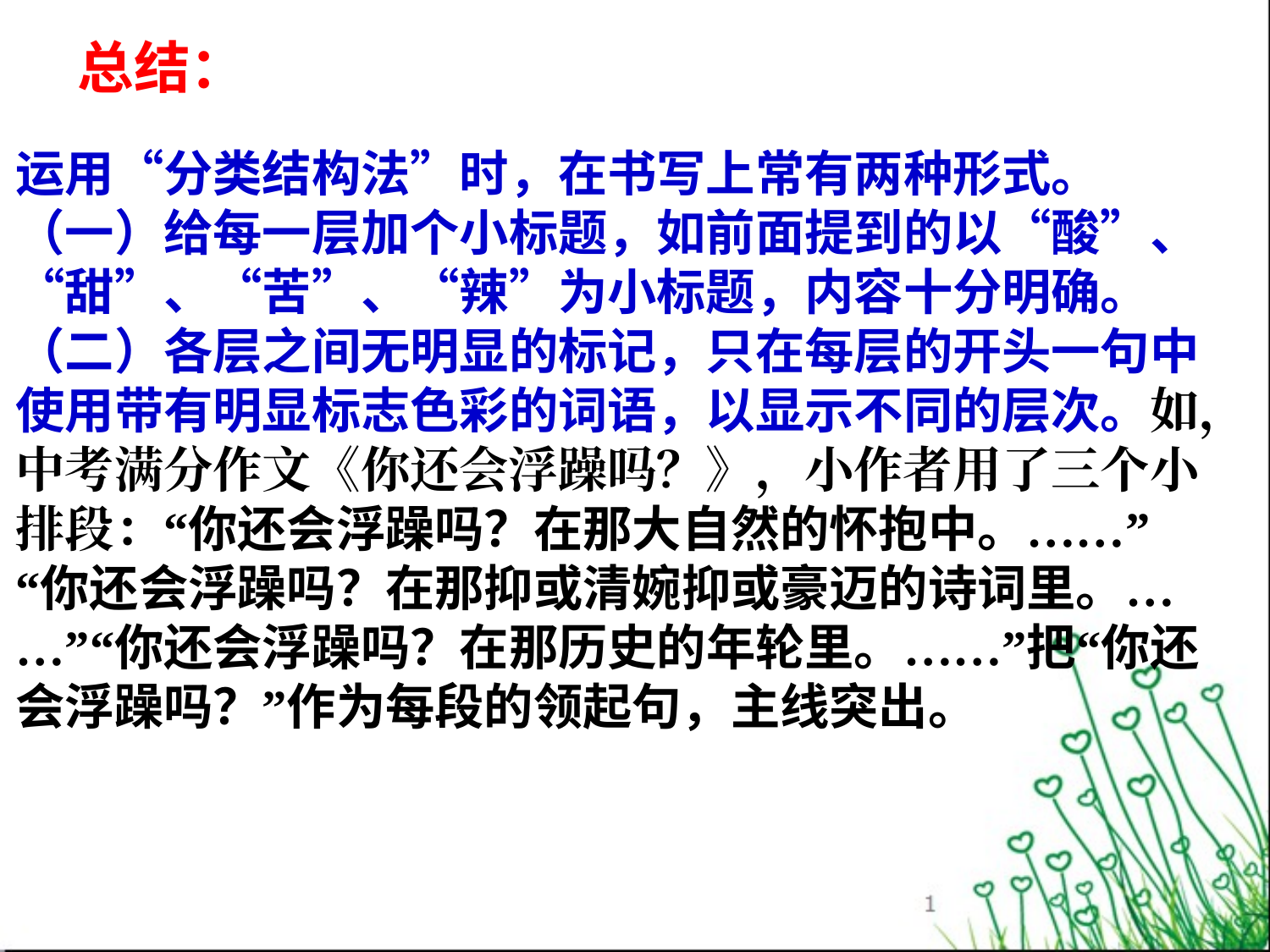

总结：
运用“分类结构法”时，在书写上常有两种形式。
（一）给每一层加个小标题，如前面提到的以“酸”、“甜”、“苦”、“辣”为小标题，内容十分明确。
（二）各层之间无明显的标记，只在每层的开头一句中使用带有明显标志色彩的词语，以显示不同的层次。如，中考满分作文《你还会浮躁吗？》，小作者用了三个小排段：“你还会浮躁吗？在那大自然的怀抱中。……”“你还会浮躁吗？在那抑或清婉抑或豪迈的诗词里。……”“你还会浮躁吗？在那历史的年轮里。……”把“你还会浮躁吗？”作为每段的领起句，主线突出。